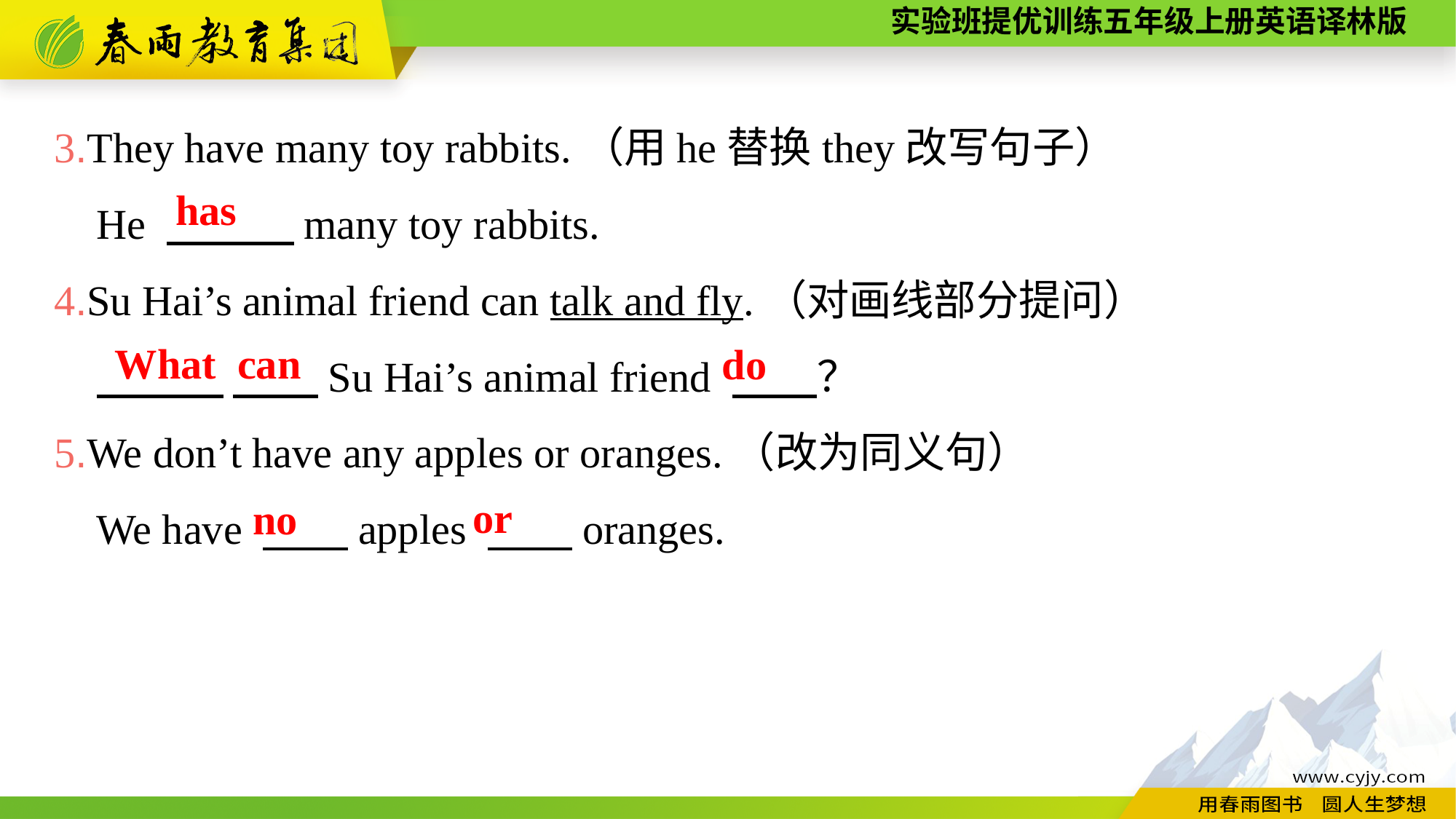

3.They have many toy rabbits.（用he替换they改写句子）
He 　　　many toy rabbits.
4.Su Hai’s animal friend can talk and fly.（对画线部分提问）
　　　 　　Su Hai’s animal friend 　　？
5.We don’t have any apples or oranges.（改为同义句）
We have 　　apples 　　oranges.
has
What  can
do
or
no